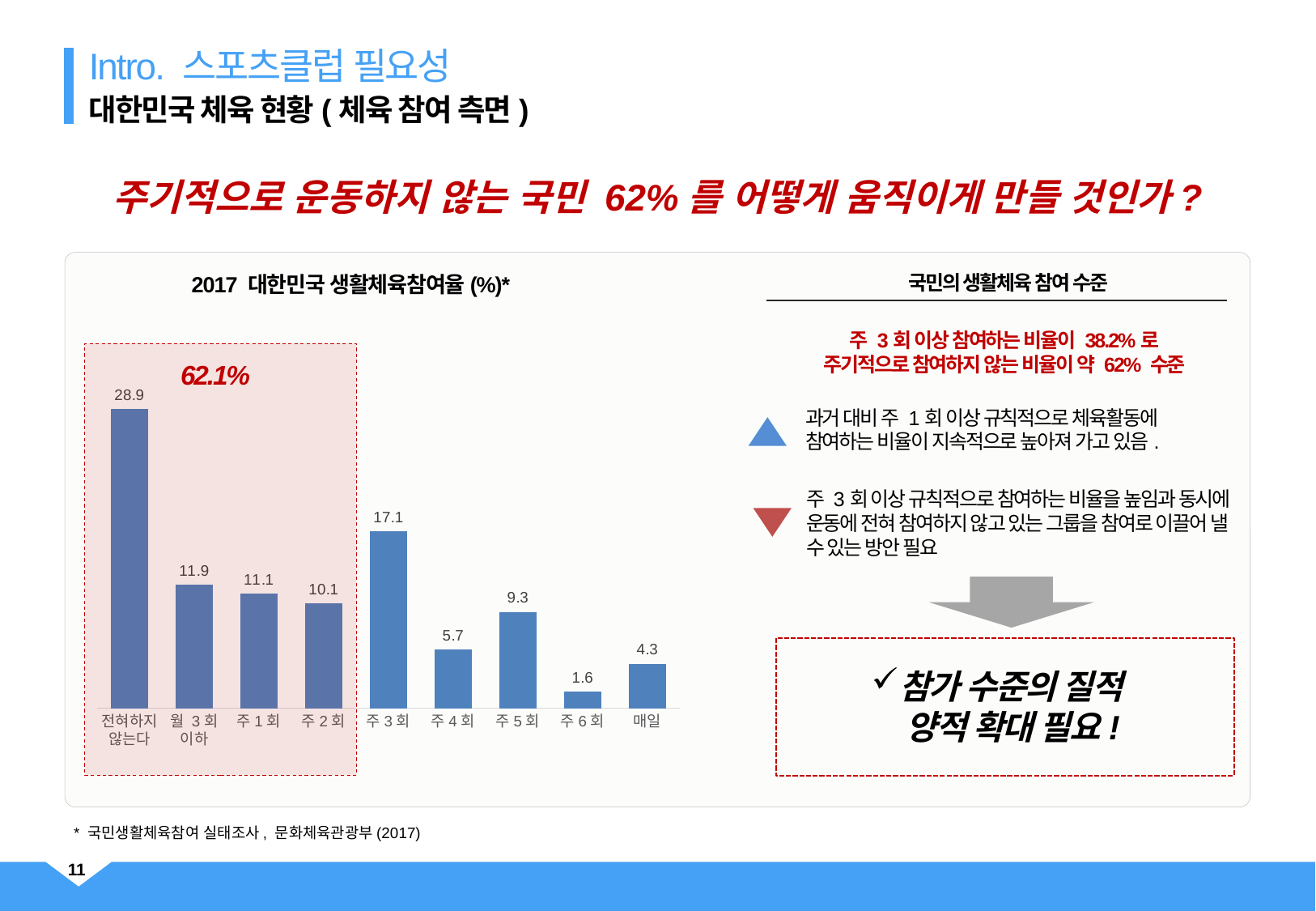

Intro. 스포츠클럽 필요성
대한민국 체육 현황(체육 참여 측면)
주기적으로 운동하지 않는 국민 62%를 어떻게 움직이게 만들 것인가?

국민의 생활체육 참여 수준
2017 대한민국 생활체육참여율(%)*
주 3회 이상 참여하는 비율이 38.2%로
주기적으로 참여하지 않는 비율이 약 62% 수준

### Chart

| Category |  |
|---|---|
| 전혀하지 않는다 | 28.9 |
| 월 3회 이하 | 11.9 |
| 주1회 | 11.1 |
| 주2회 | 10.1 |
| 주3회 | 17.1 |
| 주4회 | 5.7 |
| 주5회 | 9.3 |
| 주6회 | 1.6 |
| 매일 | 4.3 |
62.1%
과거 대비 주 1회 이상 규칙적으로 체육활동에 참여하는 비율이 지속적으로 높아져 가고 있음.

주 3회 이상 규칙적으로 참여하는 비율을 높임과 동시에  운동에 전혀 참여하지 않고 있는 그룹을 참여로 이끌어 낼 수 있는 방안 필요

참가 수준의 질적
양적 확대 필요!

* 국민생활체육참여 실태조사, 문화체육관광부(2017)